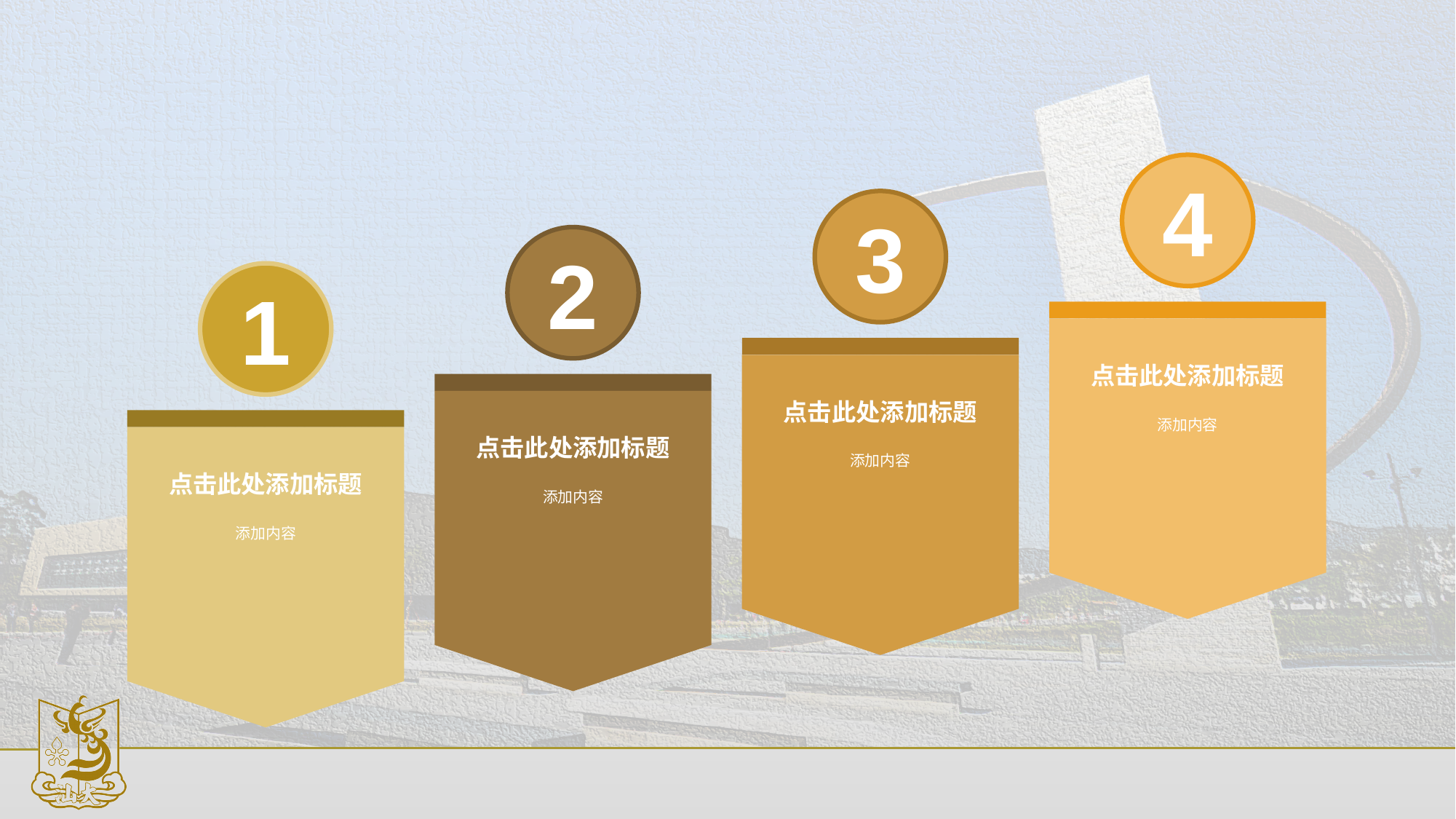

#
4
3
2
1

点击此处添加标题

点击此处添加标题

添加内容

点击此处添加标题

添加内容
点击此处添加标题
添加内容
添加内容